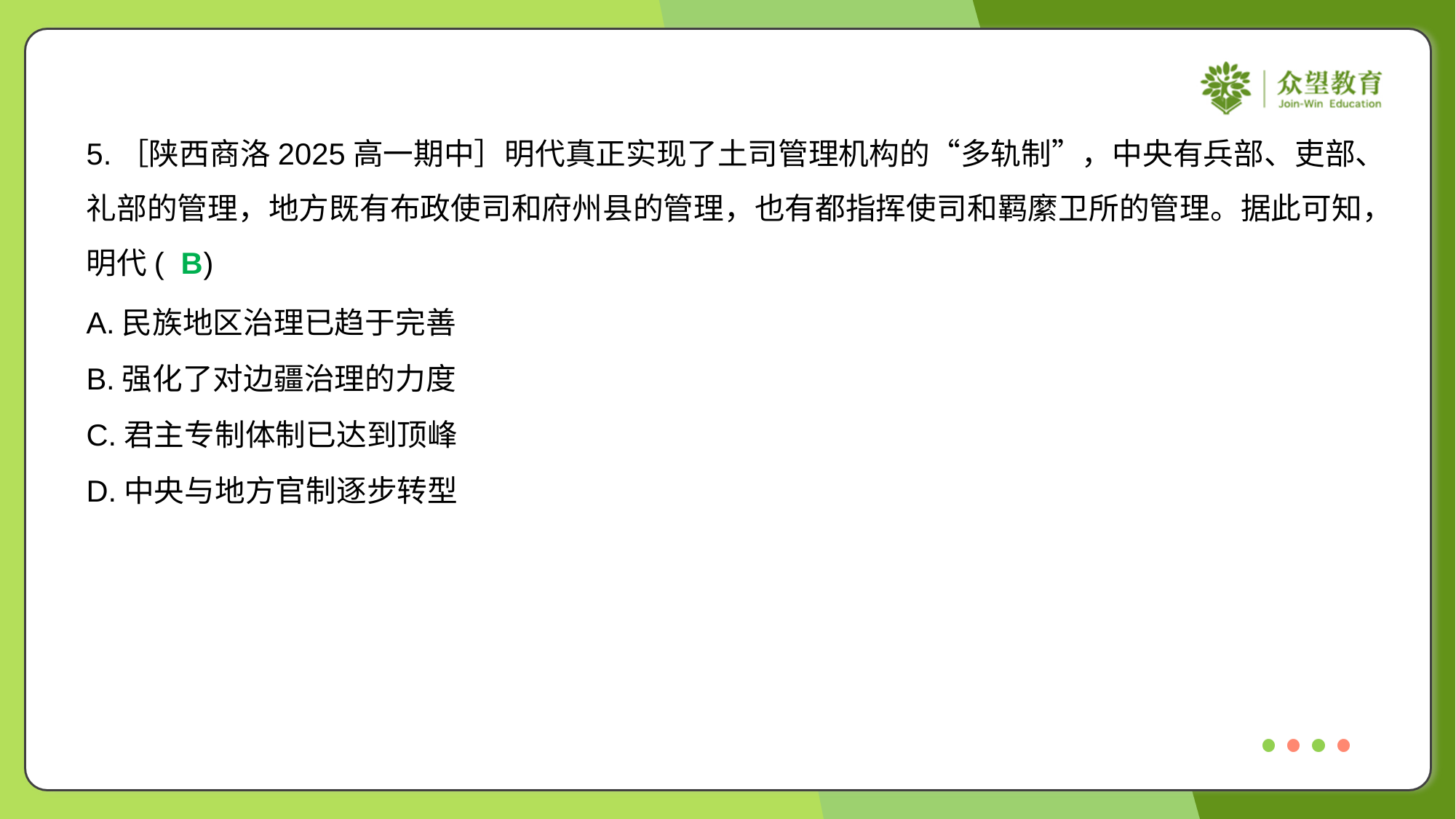

5.［陕西商洛2025高一期中］明代真正实现了土司管理机构的“多轨制”，中央有兵部、吏部、
礼部的管理，地方既有布政使司和府州县的管理，也有都指挥使司和羁縻卫所的管理。据此可知，
明代(     )
B
A.民族地区治理已趋于完善
B.强化了对边疆治理的力度
C.君主专制体制已达到顶峰
D.中央与地方官制逐步转型